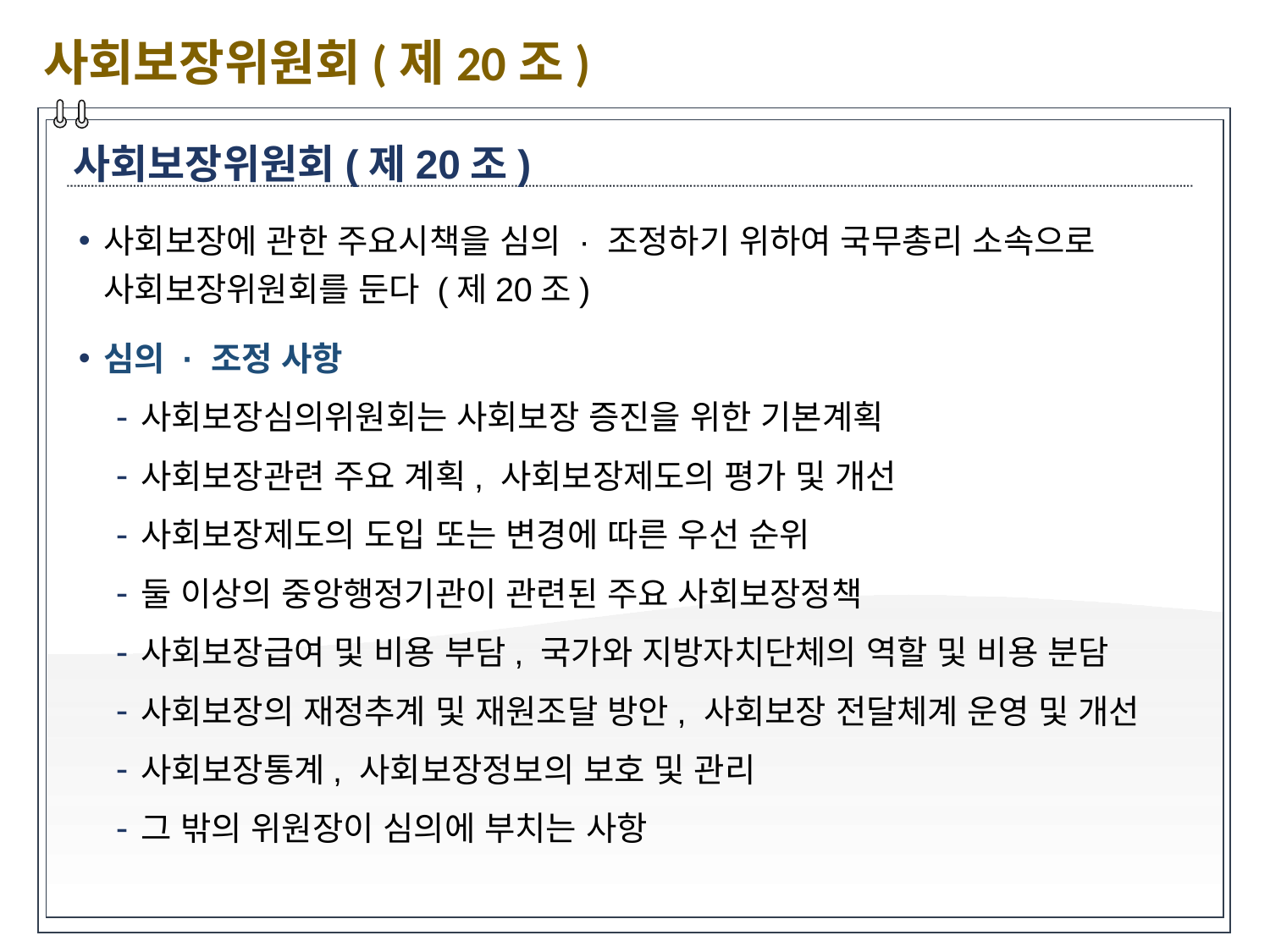

사회보장위원회(제20조)

사회보장위원회(제20조)

사회보장에 관한 주요시책을 심의 · 조정하기 위하여 국무총리 소속으로 사회보장위원회를 둔다 (제20조)
심의 · 조정 사항
사회보장심의위원회는 사회보장 증진을 위한 기본계획
사회보장관련 주요 계획, 사회보장제도의 평가 및 개선
사회보장제도의 도입 또는 변경에 따른 우선 순위
둘 이상의 중앙행정기관이 관련된 주요 사회보장정책
사회보장급여 및 비용 부담, 국가와 지방자치단체의 역할 및 비용 분담
사회보장의 재정추계 및 재원조달 방안, 사회보장 전달체계 운영 및 개선
사회보장통계, 사회보장정보의 보호 및 관리
그 밖의 위원장이 심의에 부치는 사항